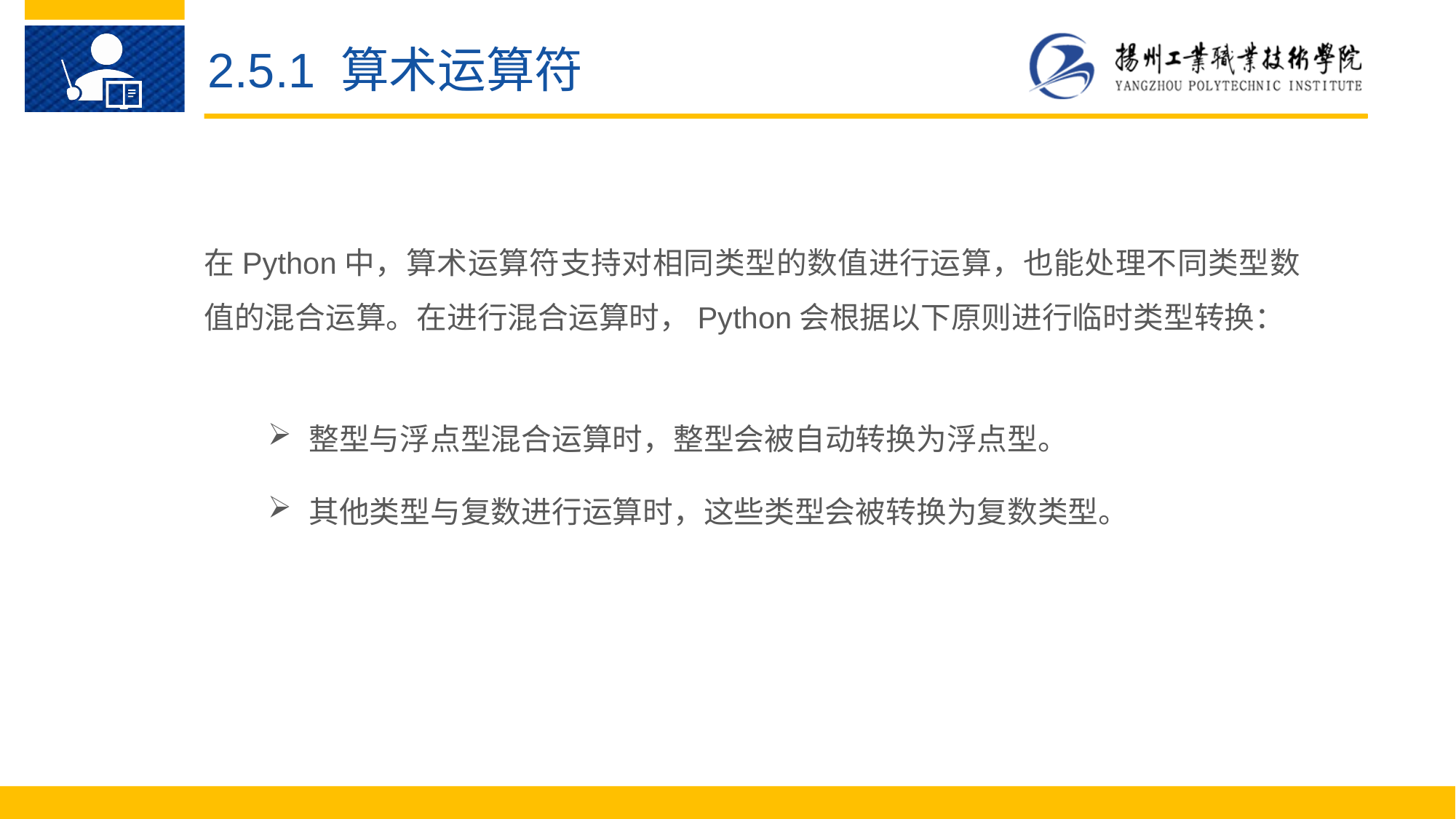

2.5.1 算术运算符
在Python中，算术运算符支持对相同类型的数值进行运算，也能处理不同类型数值的混合运算。在进行混合运算时，Python会根据以下原则进行临时类型转换：
整型与浮点型混合运算时，整型会被自动转换为浮点型。
其他类型与复数进行运算时，这些类型会被转换为复数类型。